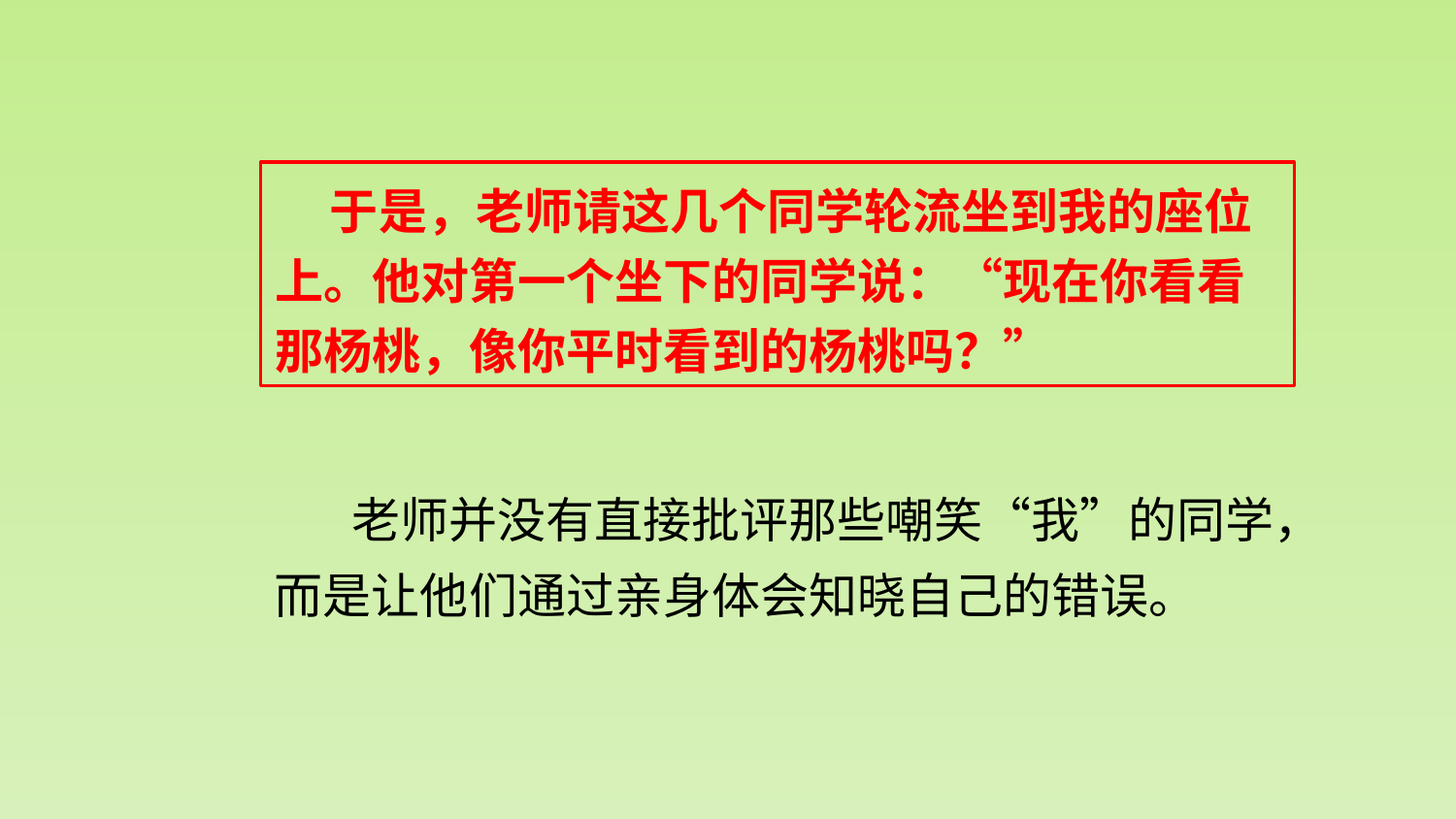

于是，老师请这几个同学轮流坐到我的座位上。他对第一个坐下的同学说：“现在你看看那杨桃，像你平时看到的杨桃吗？”
      老师并没有直接批评那些嘲笑“我”的同学，而是让他们通过亲身体会知晓自己的错误。